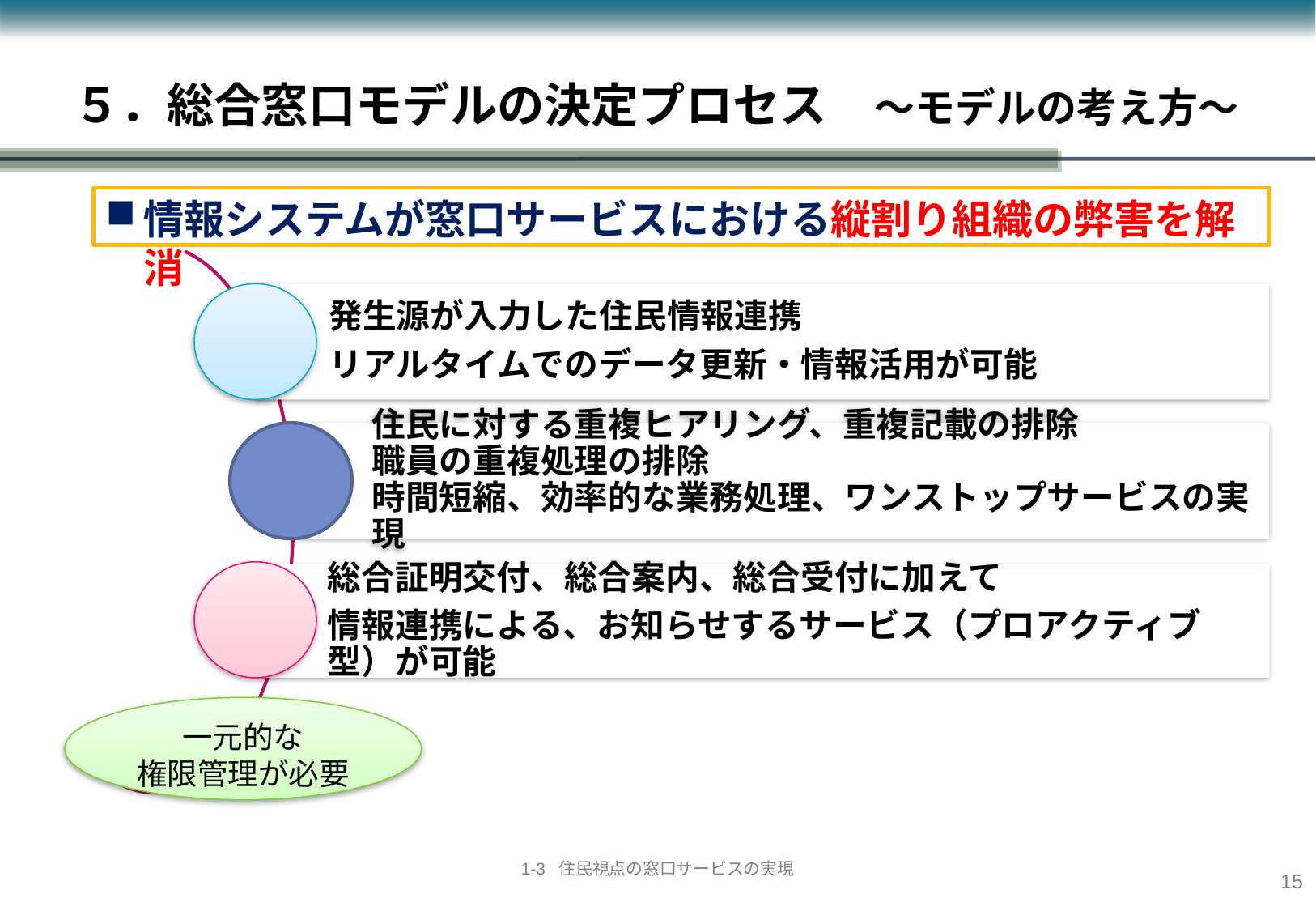

# ５．総合窓口モデルの決定プロセス　～モデルの考え方～
情報システムが窓口サービスにおける縦割り組織の弊害を解消

発生源が入力した住民情報連携
リアルタイムでのデータ更新・情報活用が可能

住民に対する重複ヒアリング、重複記載の排除
職員の重複処理の排除
時間短縮、効率的な業務処理、ワンストップサービスの実現

総合証明交付、総合案内、総合受付に加えて
情報連携による、お知らせするサービス（プロアクティブ型）が可能
一元的な
権限管理が必要

15
1-3  住民視点の窓口サービスの実現